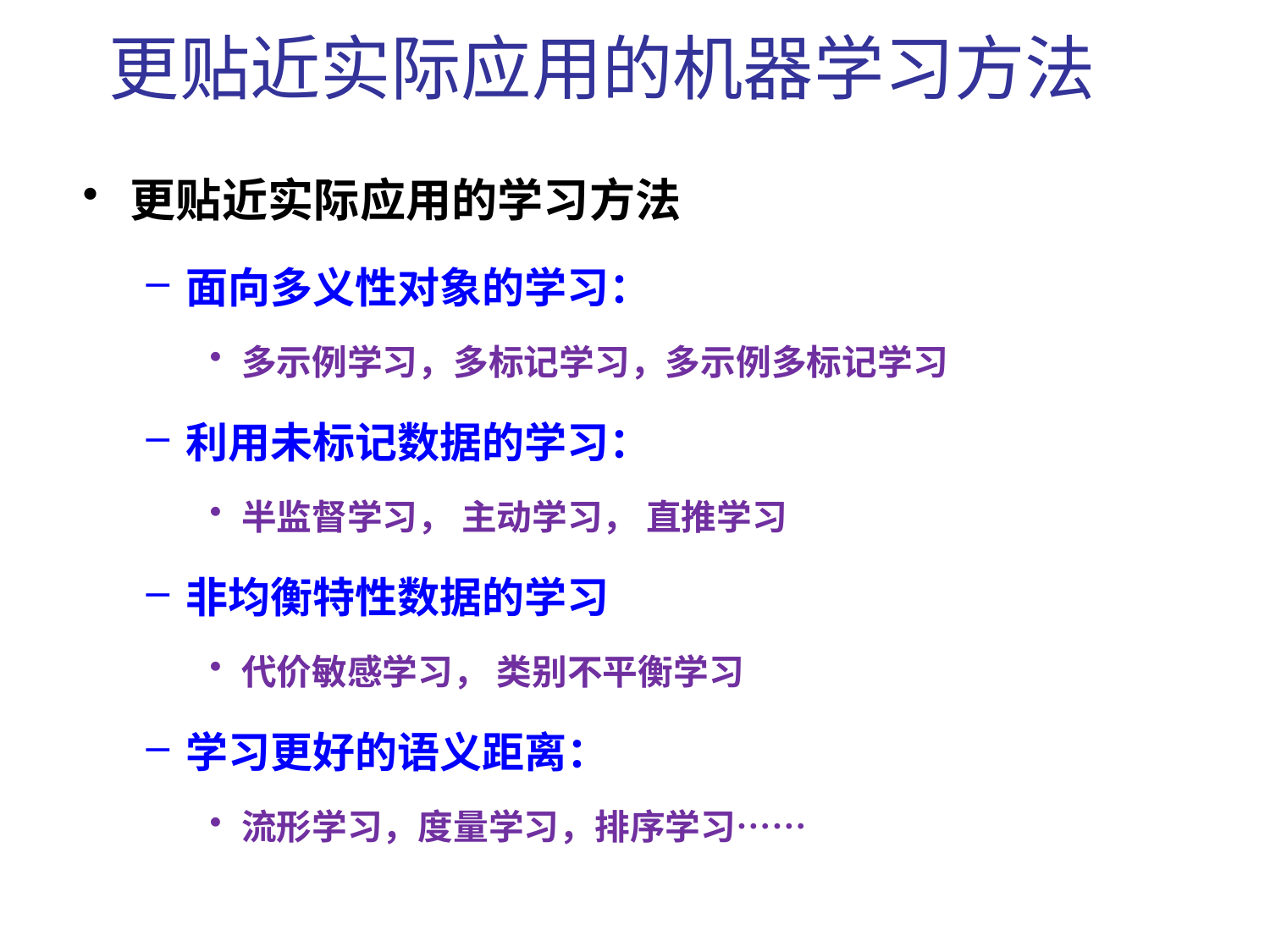

# 更贴近实际应用的机器学习方法
更贴近实际应用的学习方法
面向多义性对象的学习：
多示例学习，多标记学习，多示例多标记学习
利用未标记数据的学习：
半监督学习， 主动学习， 直推学习
非均衡特性数据的学习
代价敏感学习， 类别不平衡学习
学习更好的语义距离：
流形学习，度量学习，排序学习……